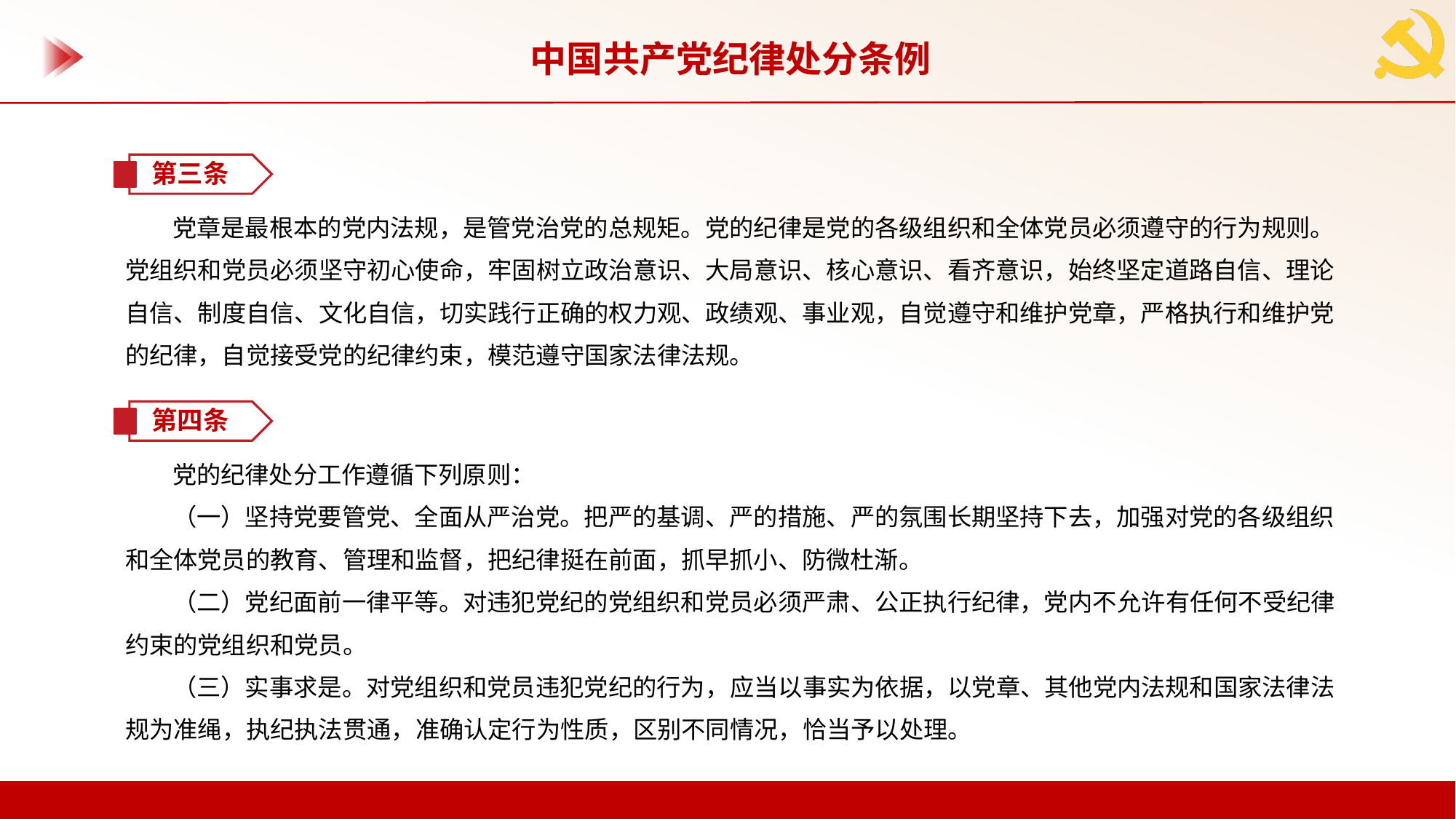

中国共产党纪律处分条例
第三条

党章是最根本的党内法规，是管党治党的总规矩。党的纪律是党的各级组织和全体党员必须遵守的行为规则。党组织和党员必须坚守初心使命，牢固树立政治意识、大局意识、核心意识、看齐意识，始终坚定道路自信、理论自信、制度自信、文化自信，切实践行正确的权力观、政绩观、事业观，自觉遵守和维护党章，严格执行和维护党的纪律，自觉接受党的纪律约束，模范遵守国家法律法规。
第四条

党的纪律处分工作遵循下列原则：
（一）坚持党要管党、全面从严治党。把严的基调、严的措施、严的氛围长期坚持下去，加强对党的各级组织和全体党员的教育、管理和监督，把纪律挺在前面，抓早抓小、防微杜渐。
（二）党纪面前一律平等。对违犯党纪的党组织和党员必须严肃、公正执行纪律，党内不允许有任何不受纪律约束的党组织和党员。
（三）实事求是。对党组织和党员违犯党纪的行为，应当以事实为依据，以党章、其他党内法规和国家法律法规为准绳，执纪执法贯通，准确认定行为性质，区别不同情况，恰当予以处理。